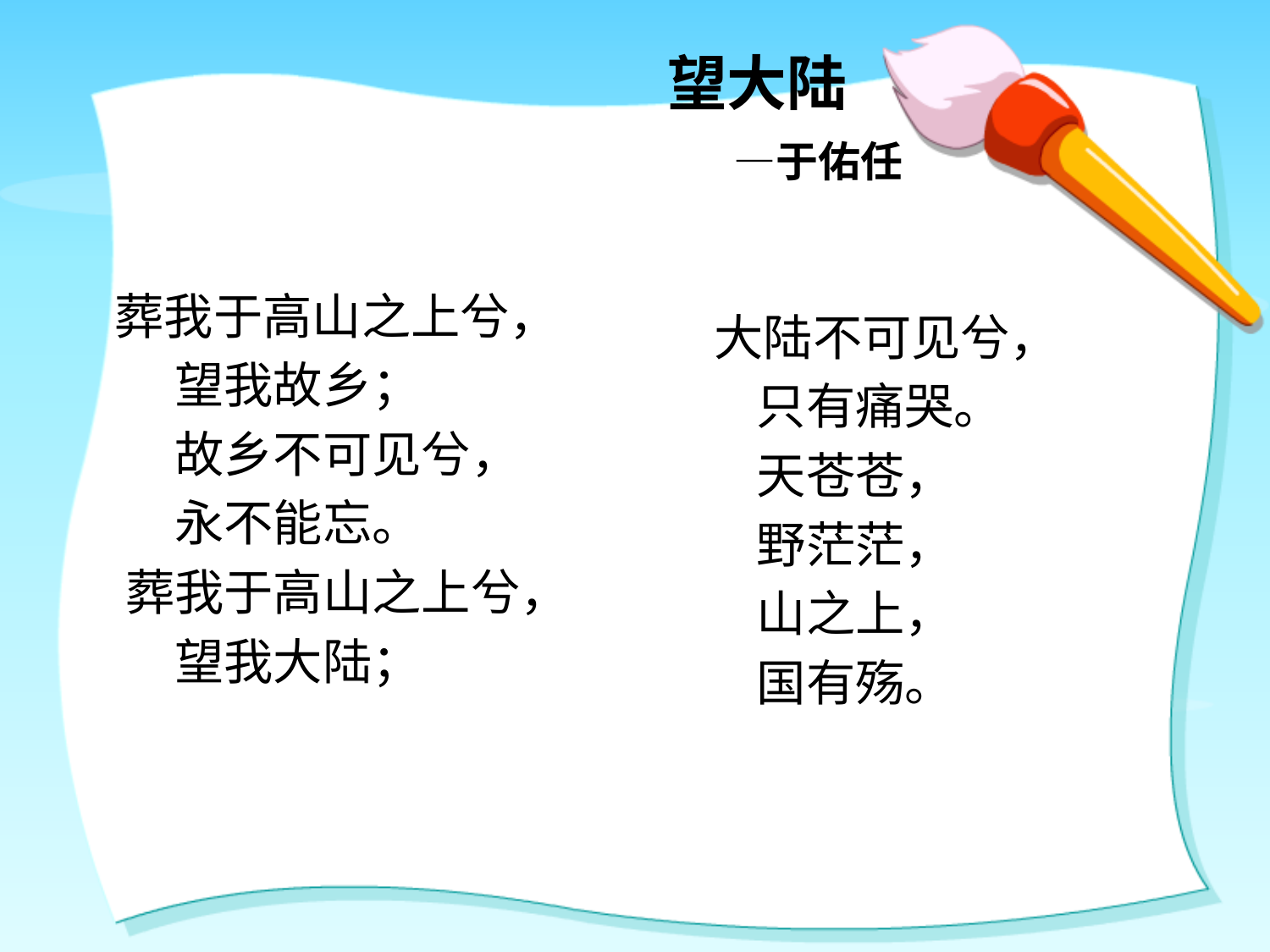

# 望大陆 —于佑任

　葬我于高山之上兮，
　　望我故乡；
　　故乡不可见兮，
　　永不能忘。
　葬我于高山之上兮，
　　望我大陆；

    大陆不可见兮，
　　只有痛哭。
　　天苍苍，
　　野茫茫，
　　山之上，
　　国有殇。